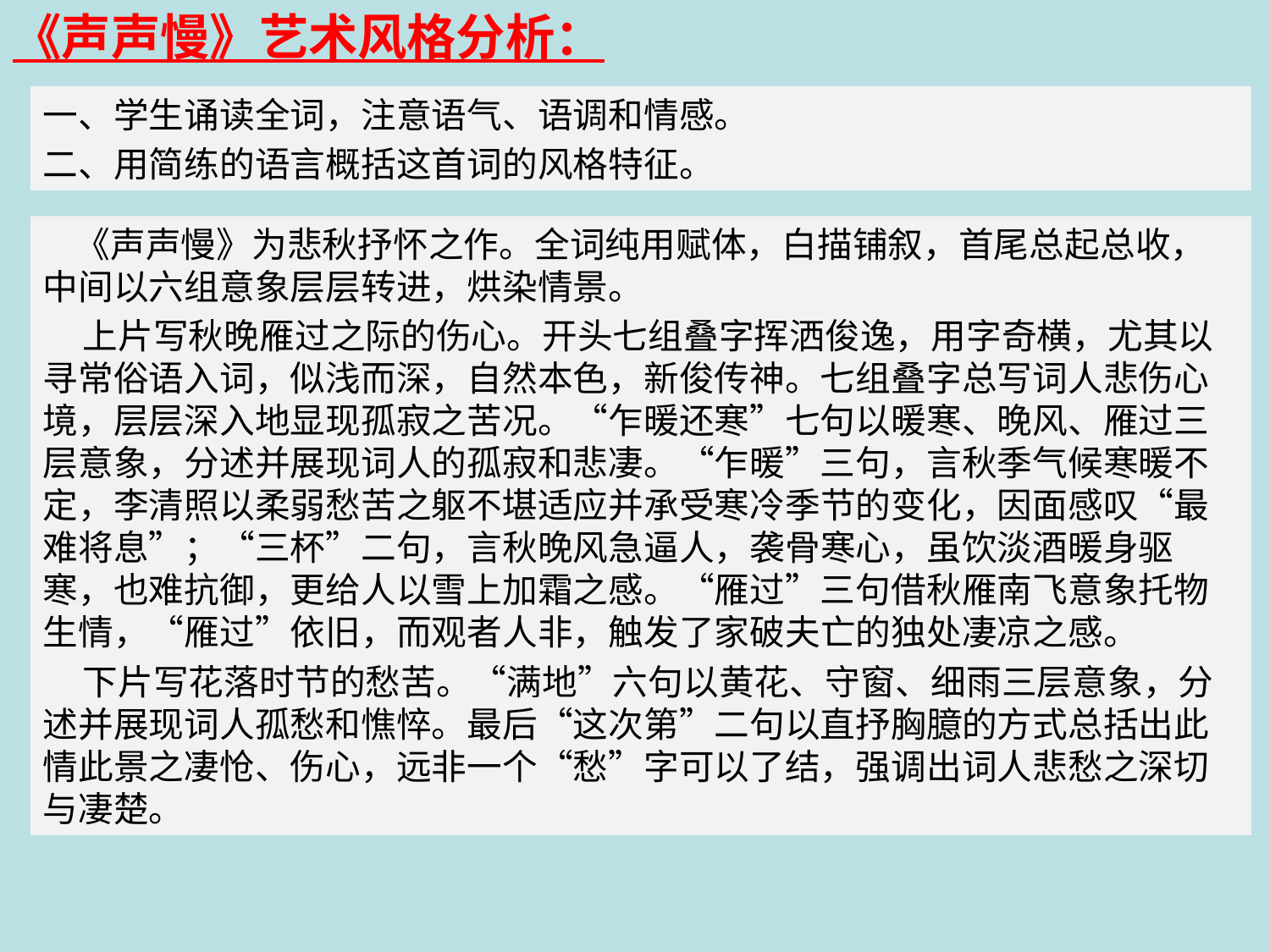

《声声慢》艺术风格分析：
一、学生诵读全词，注意语气、语调和情感。
二、用简练的语言概括这首词的风格特征。
   《声声慢》为悲秋抒怀之作。全词纯用赋体，白描铺叙，首尾总起总收，中间以六组意象层层转进，烘染情景。
    上片写秋晚雁过之际的伤心。开头七组叠字挥洒俊逸，用字奇横，尤其以寻常俗语入词，似浅而深，自然本色，新俊传神。七组叠字总写词人悲伤心境，层层深入地显现孤寂之苦况。“乍暖还寒”七句以暖寒、晚风、雁过三层意象，分述并展现词人的孤寂和悲凄。“乍暖”三句，言秋季气候寒暖不定，李清照以柔弱愁苦之躯不堪适应并承受寒冷季节的变化，因面感叹“最难将息”；“三杯”二句，言秋晚风急逼人，袭骨寒心，虽饮淡酒暖身驱寒，也难抗御，更给人以雪上加霜之感。“雁过”三句借秋雁南飞意象托物生情，“雁过”依旧，而观者人非，触发了家破夫亡的独处凄凉之感。
    下片写花落时节的愁苦。“满地”六句以黄花、守窗、细雨三层意象，分述并展现词人孤愁和憔悴。最后“这次第”二句以直抒胸臆的方式总括出此情此景之凄怆、伤心，远非一个“愁”字可以了结，强调出词人悲愁之深切与凄楚。